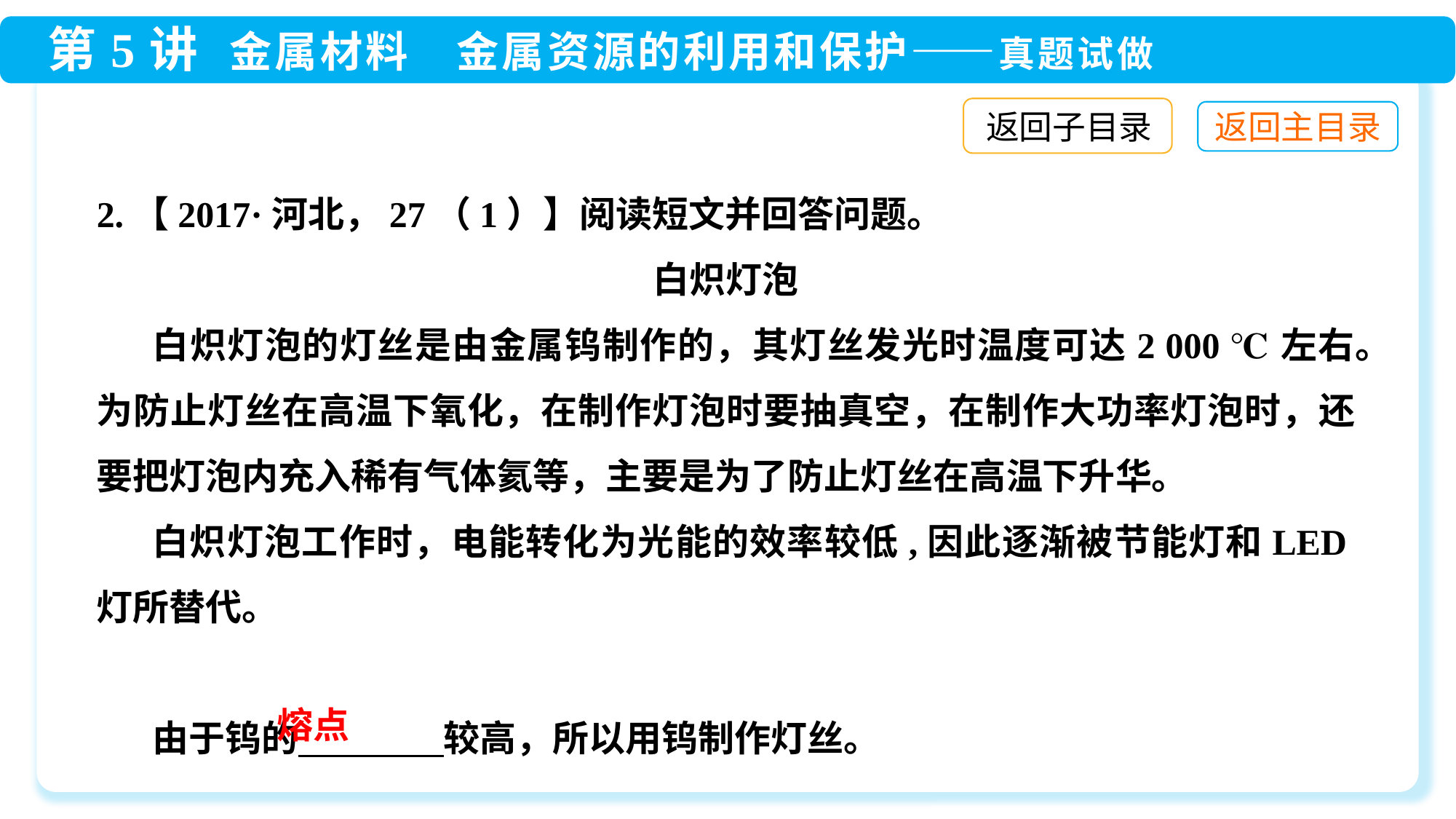

返回子目录

2.【2017·河北，27（1）】阅读短文并回答问题。
白炽灯泡
白炽灯泡的灯丝是由金属钨制作的，其灯丝发光时温度可达2 000 ℃左右。为防止灯丝在高温下氧化，在制作灯泡时要抽真空，在制作大功率灯泡时，还要把灯泡内充入稀有气体氦等，主要是为了防止灯丝在高温下升华。
白炽灯泡工作时，电能转化为光能的效率较低,因此逐渐被节能灯和LED灯所替代。

由于钨的　　　　较高，所以用钨制作灯丝。
熔点